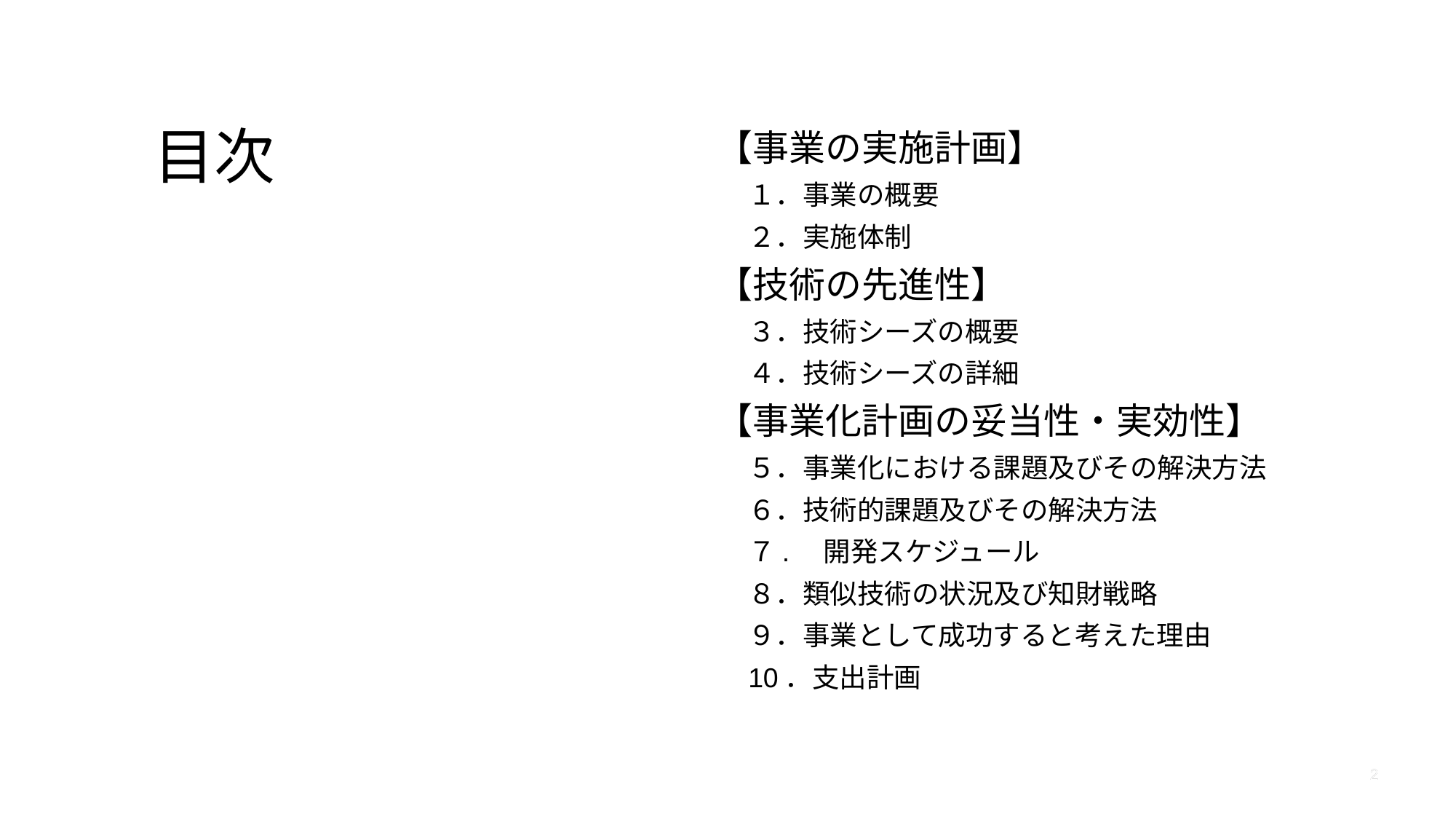

目次
【事業の実施計画】
１．事業の概要
２．実施体制
【技術の先進性】
３．技術シーズの概要
４．技術シーズの詳細
【事業化計画の妥当性・実効性】
５．事業化における課題及びその解決方法
６．技術的課題及びその解決方法
７.　開発スケジュール
８．類似技術の状況及び知財戦略
９．事業として成功すると考えた理由
10．支出計画